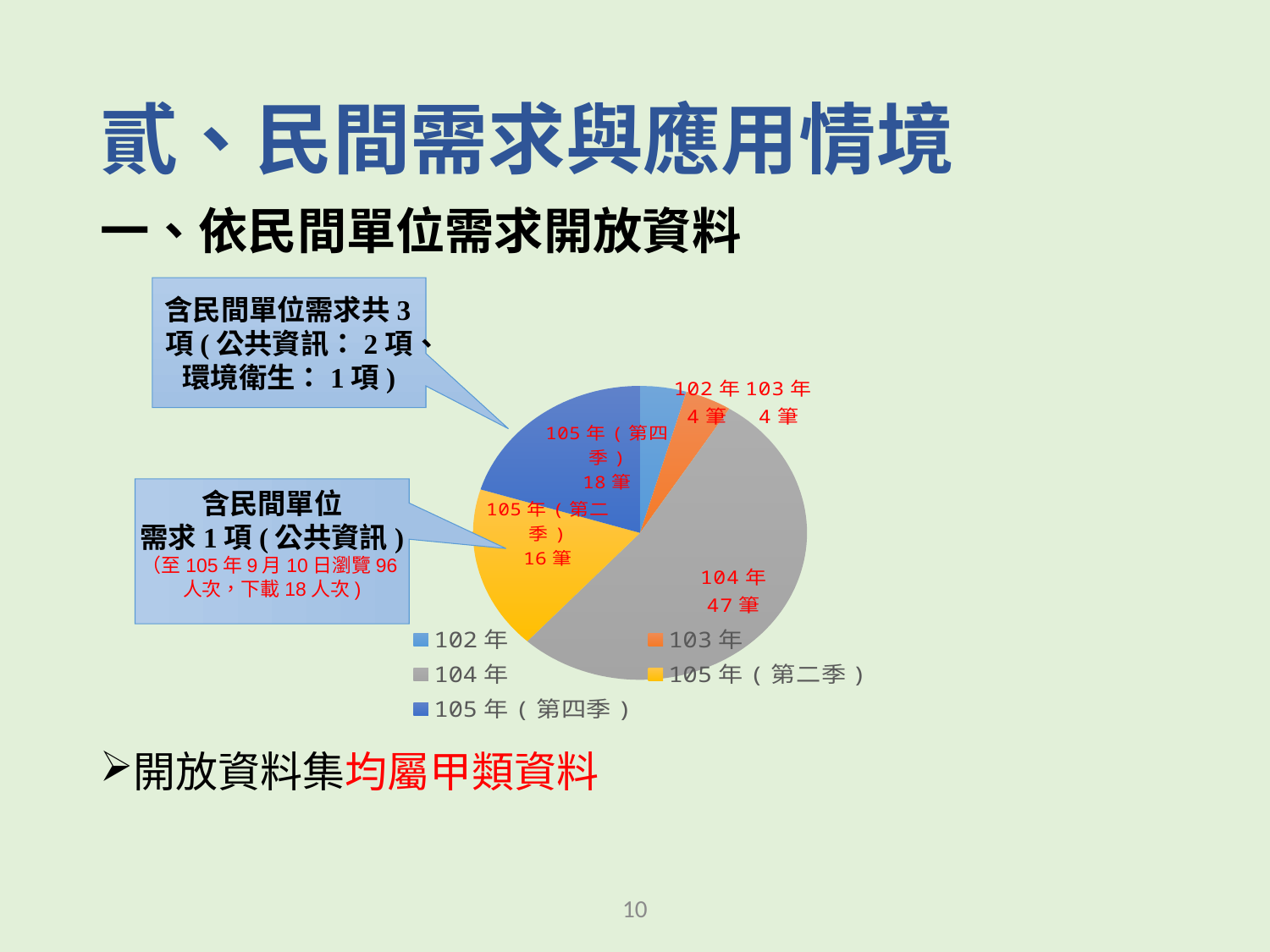

# 貳、民間需求與應用情境
一、依民間單位需求開放資料

開放資料集均屬甲類資料
含民間單位需求共3項(公共資訊：2項、環境衛生：1項)

### Chart

| Category | 開放數量 |
|---|---|
| 102年 | 4.0 |
| 103年 | 4.0 |
| 104年 | 47.0 |
| 105年(第二季) | 16.0 |
| 105年(第四季) | 18.0 |
含民間單位
需求1項(公共資訊)
（至105年9月10日瀏覽96人次，下載18人次)
10